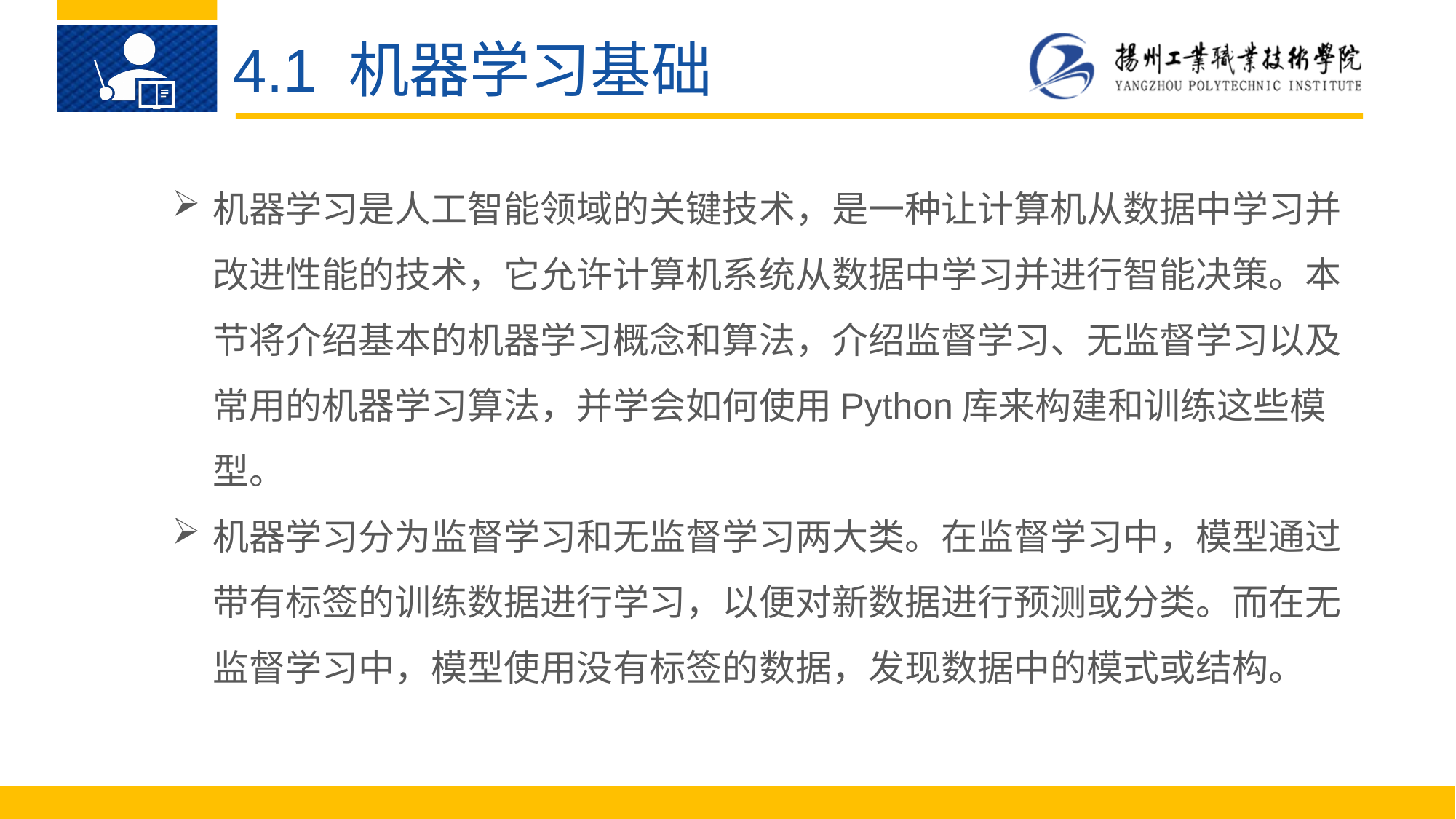

4.1 机器学习基础
机器学习是人工智能领域的关键技术，是一种让计算机从数据中学习并改进性能的技术，它允许计算机系统从数据中学习并进行智能决策。本节将介绍基本的机器学习概念和算法，介绍监督学习、无监督学习以及常用的机器学习算法，并学会如何使用Python库来构建和训练这些模型。
机器学习分为监督学习和无监督学习两大类。在监督学习中，模型通过带有标签的训练数据进行学习，以便对新数据进行预测或分类。而在无监督学习中，模型使用没有标签的数据，发现数据中的模式或结构。